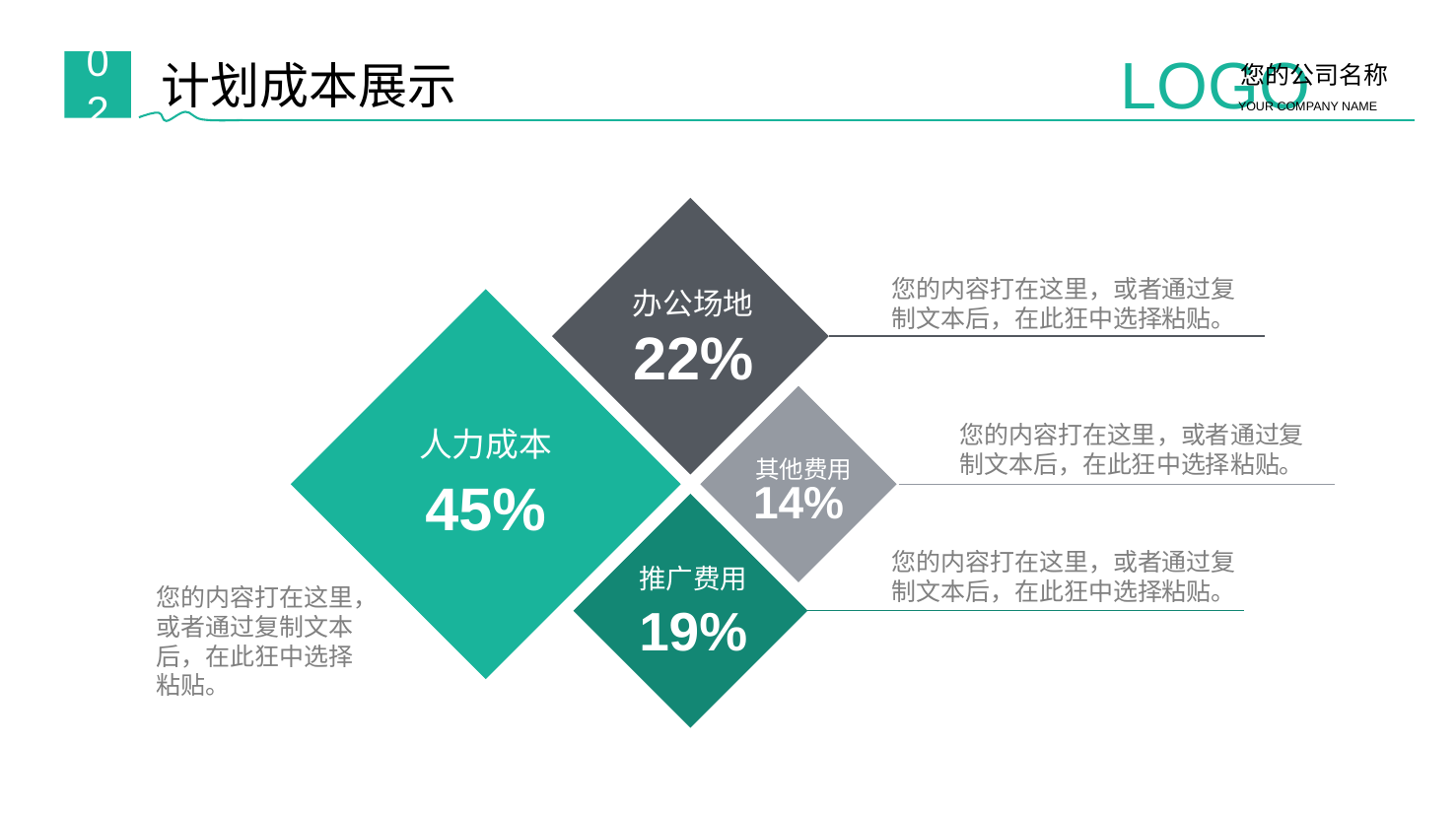

LOGO
您的公司名称
YOUR COMPANY NAME
计划成本展示
02

您的内容打在这里，或者通过复制文本后，在此狂中选择粘贴。
办公场地

22%

您的内容打在这里，或者通过复制文本后，在此狂中选择粘贴。
人力成本
其他费用
45%
14%

您的内容打在这里，或者通过复制文本后，在此狂中选择粘贴。
推广费用
您的内容打在这里，或者通过复制文本后，在此狂中选择粘贴。
19%